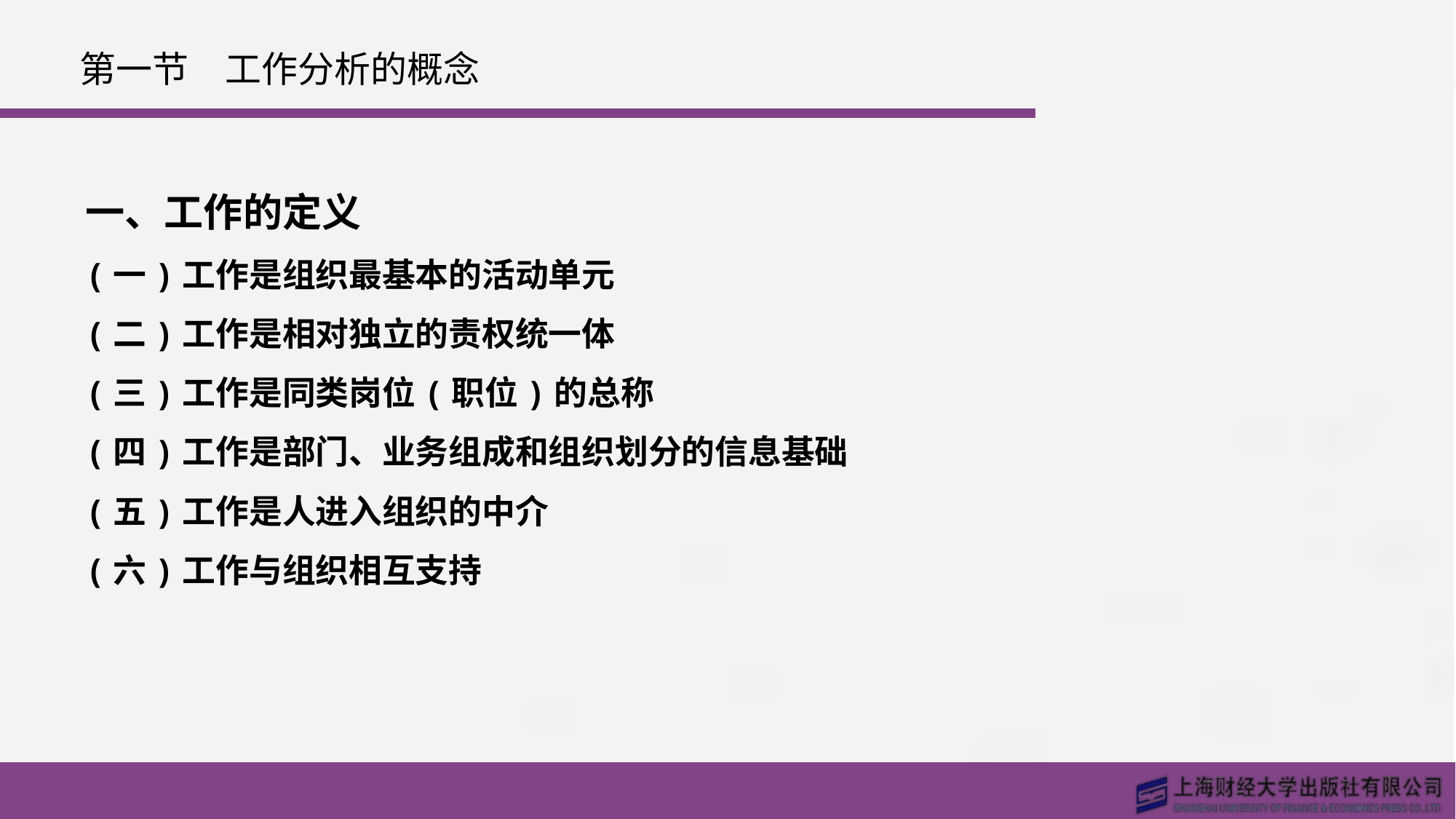

# 第一节　工作分析的概念
一、工作的定义
(一)工作是组织最基本的活动单元
(二)工作是相对独立的责权统一体
(三)工作是同类岗位(职位)的总称
(四)工作是部门、业务组成和组织划分的信息基础
(五)工作是人进入组织的中介
(六)工作与组织相互支持